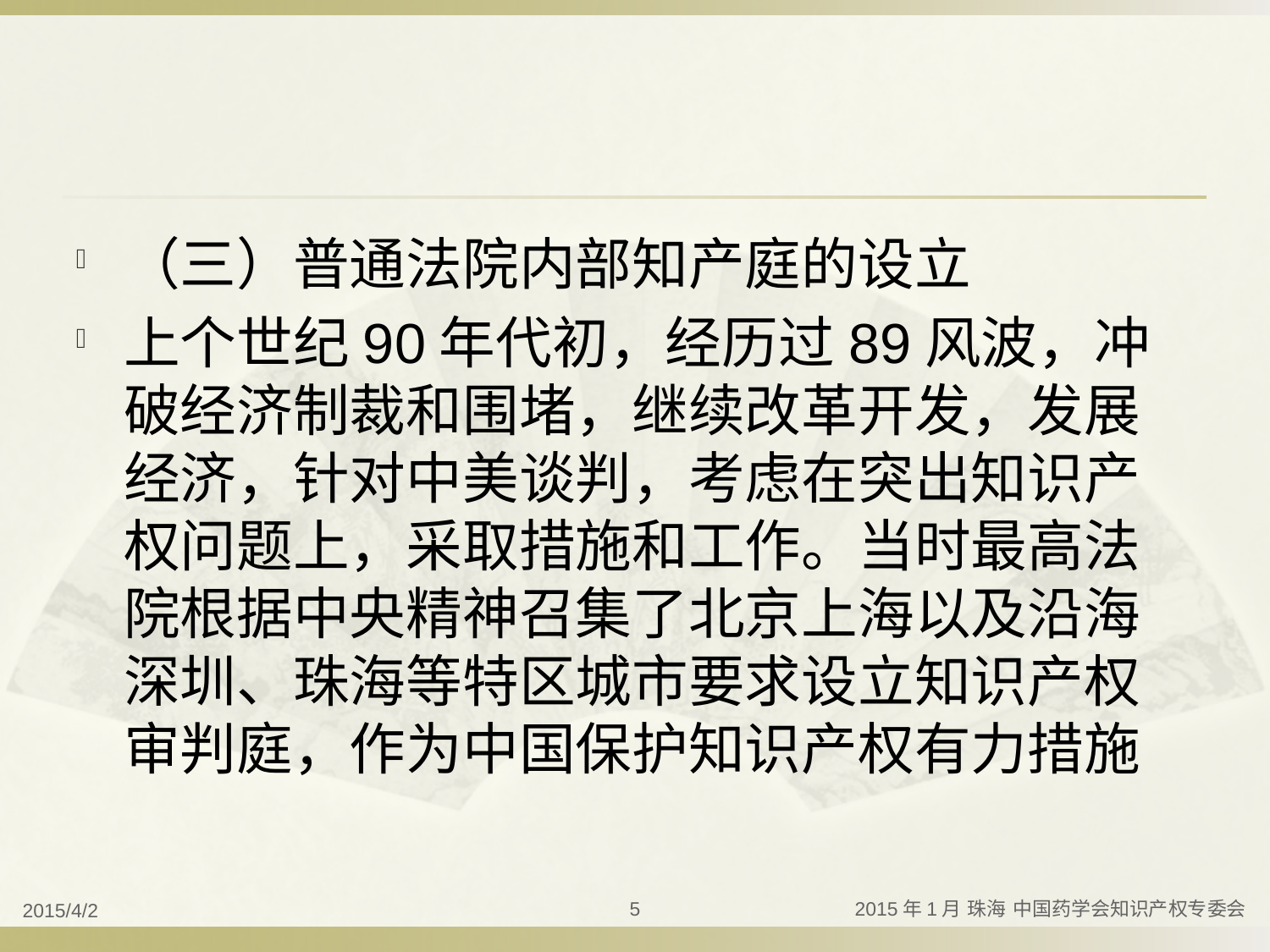

#
（三）普通法院内部知产庭的设立
上个世纪90年代初，经历过89风波，冲破经济制裁和围堵，继续改革开发，发展经济，针对中美谈判，考虑在突出知识产权问题上，采取措施和工作。当时最高法院根据中央精神召集了北京上海以及沿海深圳、珠海等特区城市要求设立知识产权审判庭，作为中国保护知识产权有力措施
2015/4/2
5
2015年1月 珠海 中国药学会知识产权专委会